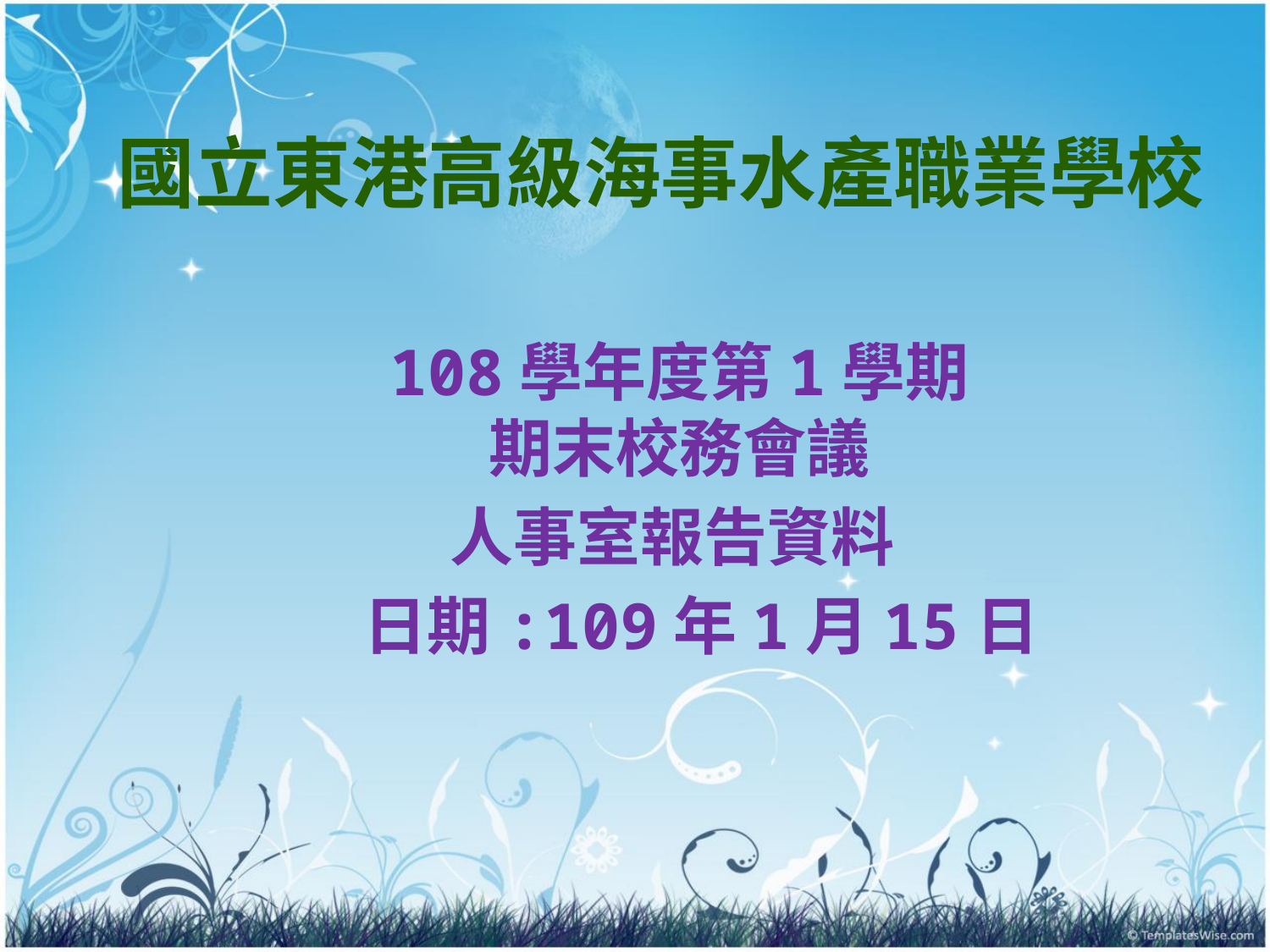

# 國立東港高級海事水產職業學校
108學年度第1學期
期末校務會議
人事室報告資料
   日期:109年1月15日